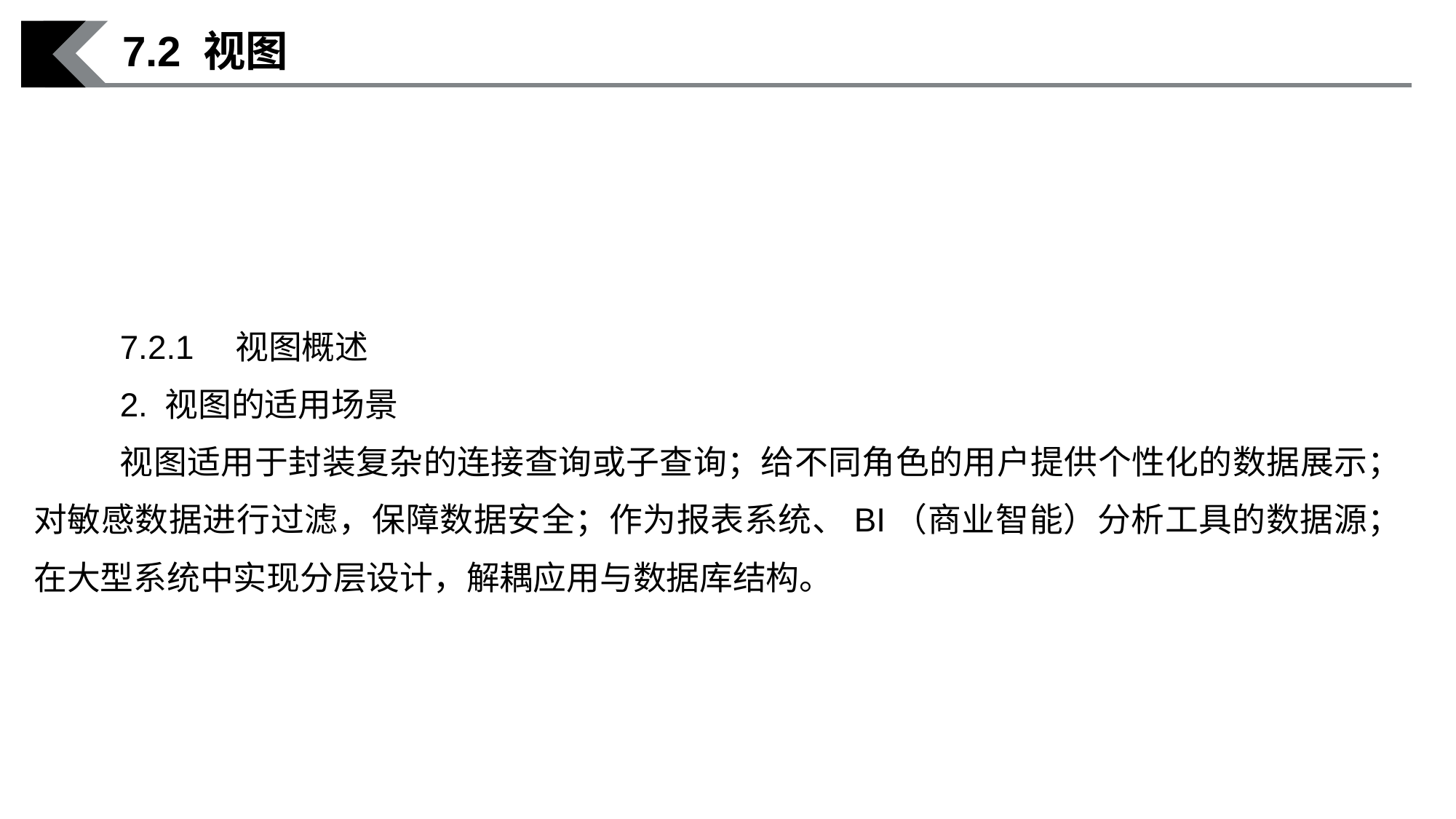

7.2 视图
7.2.1　视图概述
2. 视图的适用场景
视图适用于封装复杂的连接查询或子查询；给不同角色的用户提供个性化的数据展示；对敏感数据进行过滤，保障数据安全；作为报表系统、BI（商业智能）分析工具的数据源；在大型系统中实现分层设计，解耦应用与数据库结构。